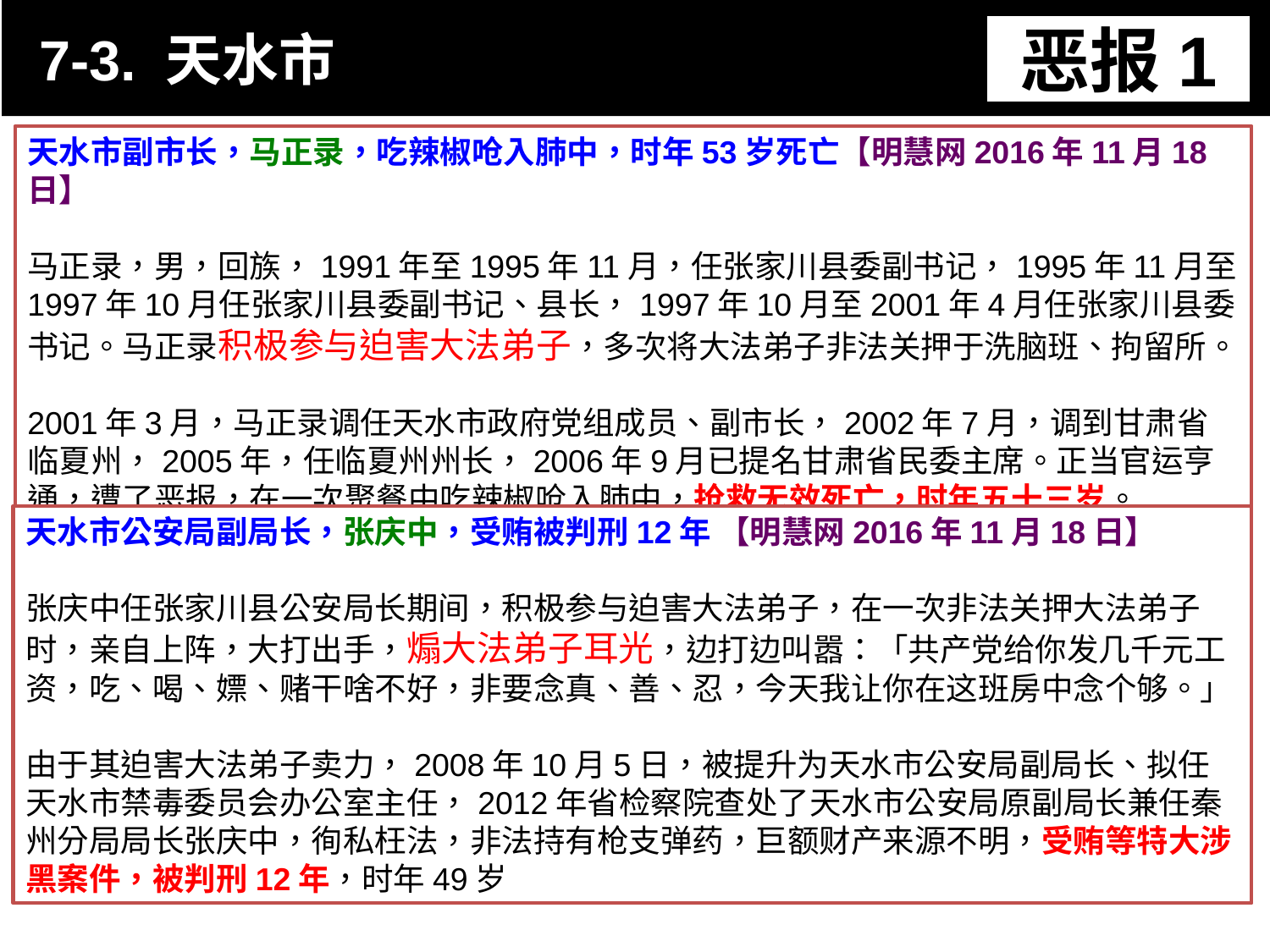

7-3. 天水市
恶报1

11-3. XX市官员恶报实例
天水市副市长，马正录，吃辣椒呛入肺中，时年53岁死亡【明慧网2016年11月18日】

马正录，男，回族，1991年至1995年11月，任张家川县委副书记，1995年11月至1997年10月任张家川县委副书记、县长，1997年10月至2001年4月任张家川县委书记。马正录积极参与迫害大法弟子，多次将大法弟子非法关押于洗脑班、拘留所。

2001年3月，马正录调任天水市政府党组成员、副市长，2002年7月，调到甘肃省临夏州，2005年，任临夏州州长，2006年9月已提名甘肃省民委主席。正当官运亨通，遭了恶报，在一次聚餐中吃辣椒呛入肺中，抢救无效死亡，时年五十三岁。
天水市公安局副局长，张庆中，受贿被判刑12年 【明慧网2016年11月18日】

张庆中任张家川县公安局长期间，积极参与迫害大法弟子，在一次非法关押大法弟子时，亲自上阵，大打出手，煽大法弟子耳光，边打边叫嚣：「共产党给你发几千元工资，吃、喝、嫖、赌干啥不好，非要念真、善、忍，今天我让你在这班房中念个够。」

由于其迫害大法弟子卖力，2008年10月5日，被提升为天水市公安局副局长、拟任天水市禁毒委员会办公室主任，2012年省检察院查处了天水市公安局原副局长兼任秦州分局局长张庆中，徇私枉法，非法持有枪支弹药，巨额财产来源不明，受贿等特大涉黑案件，被判刑12年，时年49岁